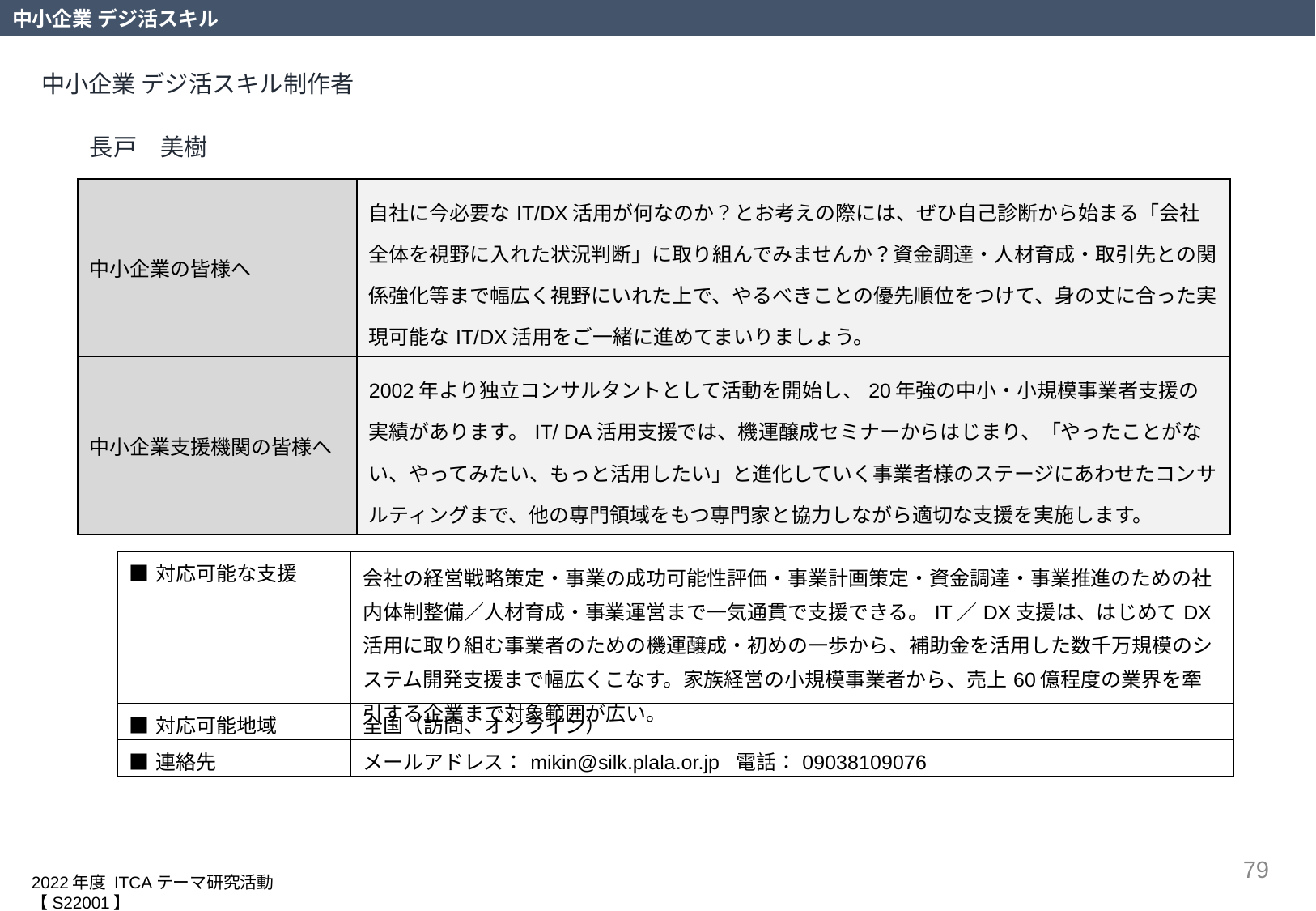

中小企業 デジ活スキル
中小企業 デジ活スキル制作者
長戸　美樹
| 中小企業の皆様へ | 自社に今必要なIT/DX活用が何なのか？とお考えの際には、ぜひ自己診断から始まる「会社全体を視野に入れた状況判断」に取り組んでみませんか？資金調達・人材育成・取引先との関係強化等まで幅広く視野にいれた上で、やるべきことの優先順位をつけて、身の丈に合った実現可能なIT/DX活用をご一緒に進めてまいりましょう。 |
| --- | --- |
| 中小企業支援機関の皆様へ | 2002年より独立コンサルタントとして活動を開始し、20年強の中小・小規模事業者支援の実績があります。IT/ DA活用支援では、機運醸成セミナーからはじまり、「やったことがない、やってみたい、もっと活用したい」と進化していく事業者様のステージにあわせたコンサルティングまで、他の専門領域をもつ専門家と協力しながら適切な支援を実施します。 |
| ■対応可能な支援 | 会社の経営戦略策定・事業の成功可能性評価・事業計画策定・資金調達・事業推進のための社内体制整備／人材育成・事業運営まで一気通貫で支援できる。IT／DX支援は、はじめてDX活用に取り組む事業者のための機運醸成・初めの一歩から、補助金を活用した数千万規模のシステム開発支援まで幅広くこなす。家族経営の小規模事業者から、売上60億程度の業界を牽引する企業まで対象範囲が広い。 |
| --- | --- |
| ■対応可能地域 | 全国（訪問、オンライン） |
| ■連絡先 | メールアドレス：mikin@silk.plala.or.jp 電話：09038109076 |
79